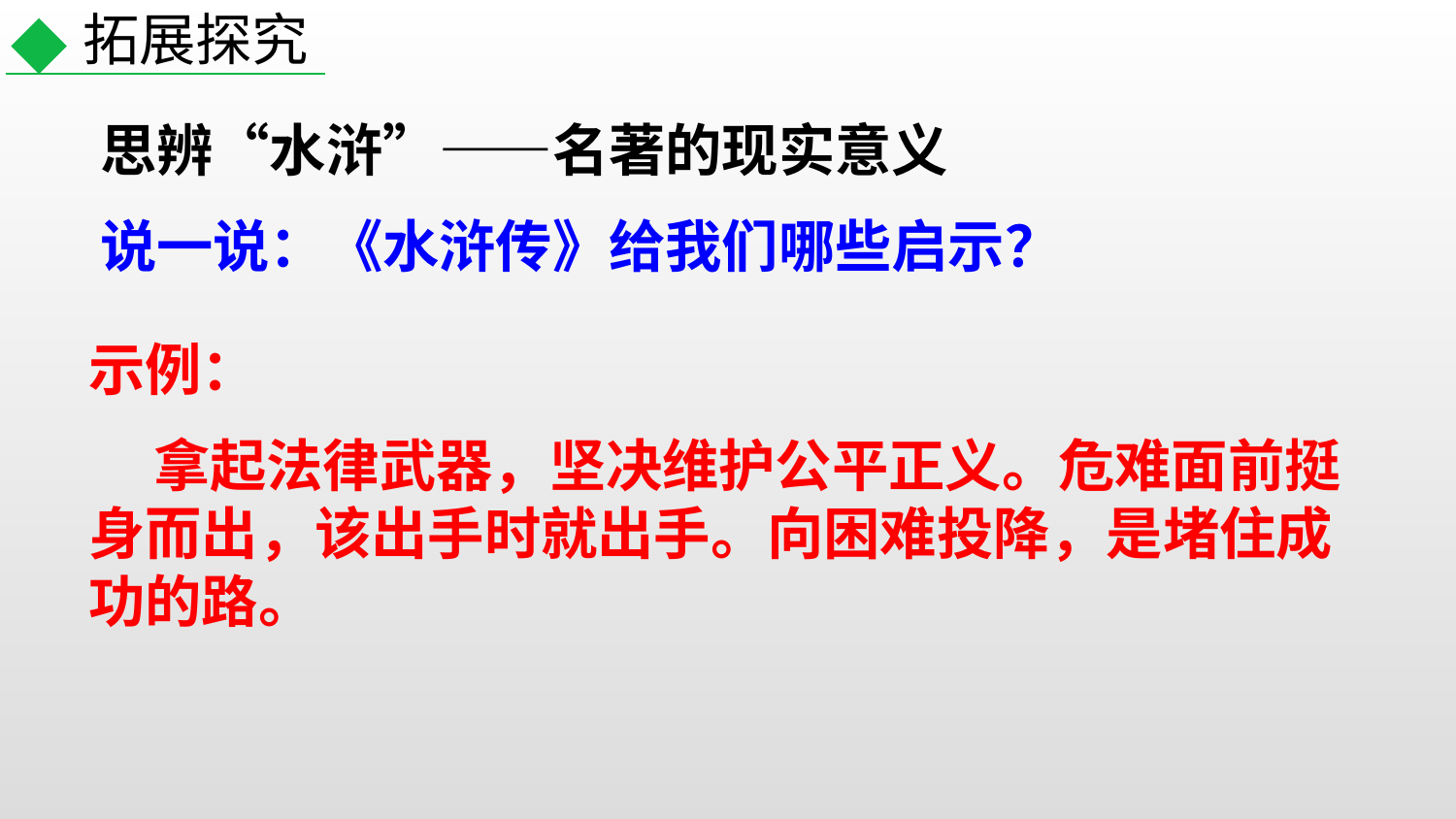

拓展探究

思辨“水浒”——名著的现实意义
说一说：《水浒传》给我们哪些启示？
示例：
    拿起法律武器，坚决维护公平正义。危难面前挺身而出，该出手时就出手。向困难投降，是堵住成功的路。